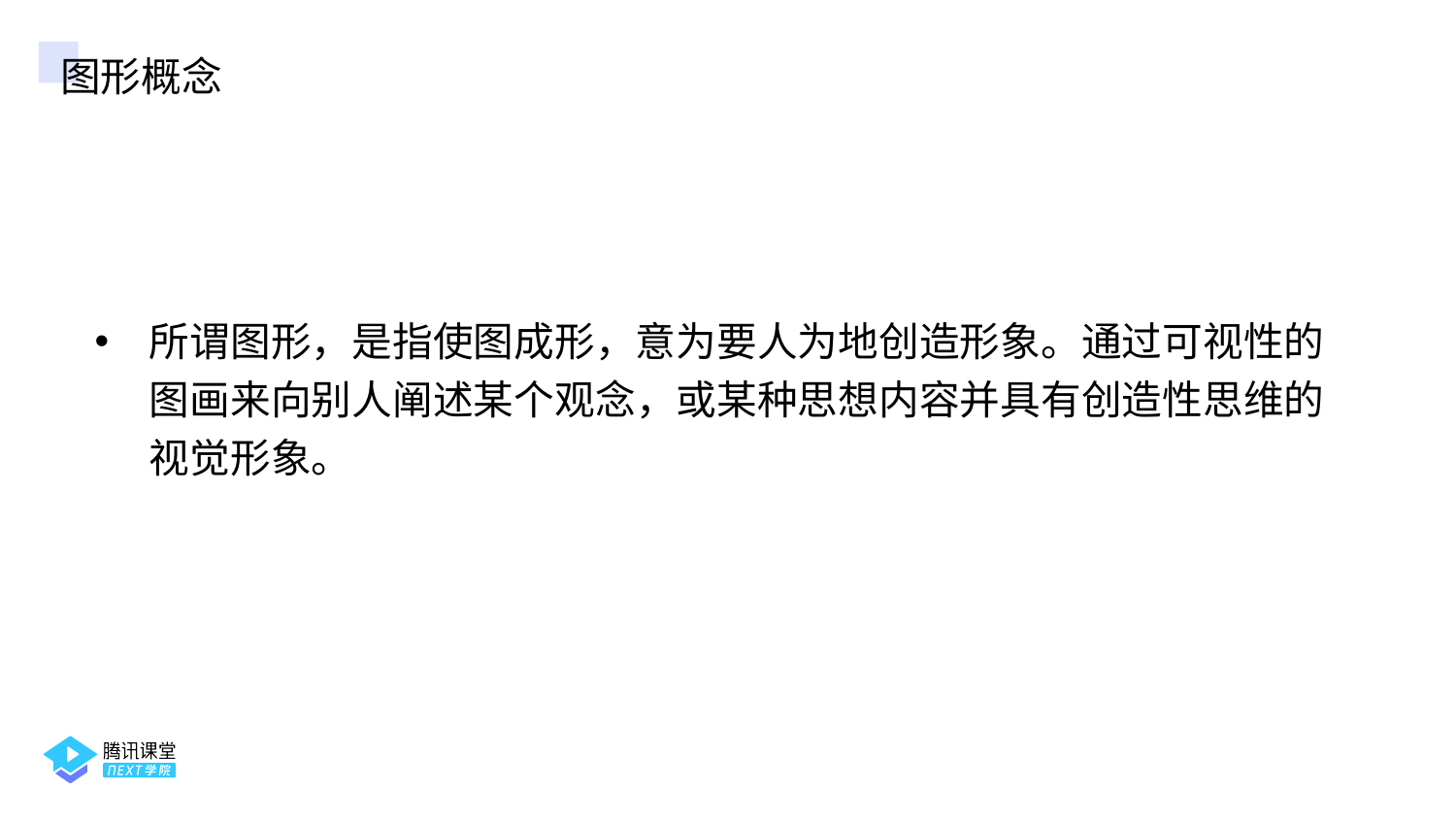

图形概念
所谓图形，是指使图成形，意为要人为地创造形象。通过可视性的图画来向别人阐述某个观念，或某种思想内容并具有创造性思维的视觉形象。